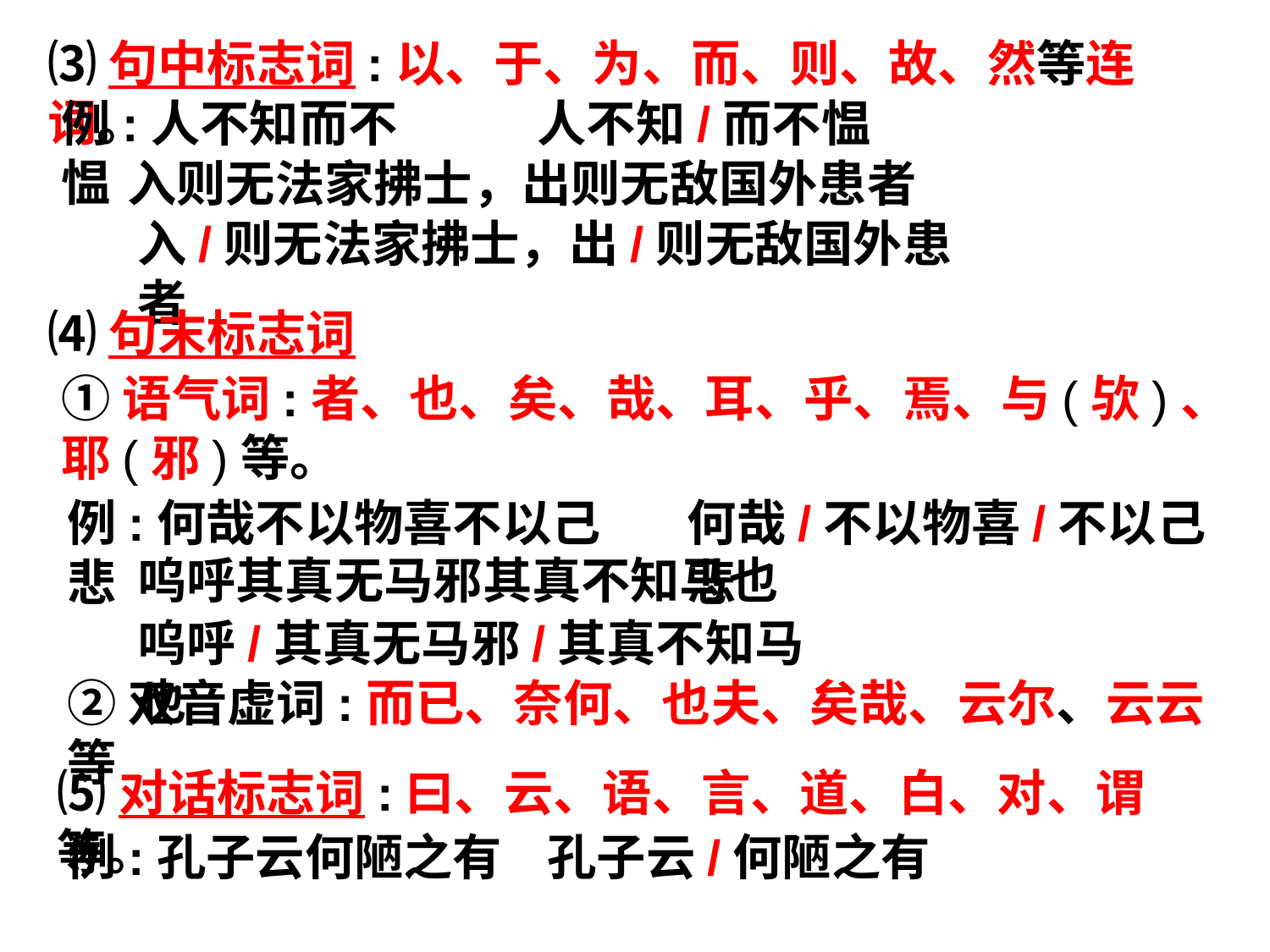

⑶句中标志词:以、于、为、而、则、故、然等连词。
例:人不知而不愠
人不知/而不愠
入则无法家拂士，出则无敌国外患者
入/则无法家拂士，出/则无敌国外患者
⑷句末标志词
①语气词:者、也、矣、哉、耳、乎、焉、与(欤)、耶(邪)等。
例:何哉不以物喜不以己悲
何哉/不以物喜/不以己悲
呜呼其真无马邪其真不知马也
呜呼/其真无马邪/其真不知马也
②双音虚词:而已、奈何、也夫、矣哉、云尔、云云等
⑸对话标志词:曰、云、语、言、道、白、对、谓等。
例:孔子云何陋之有
孔子云/何陋之有